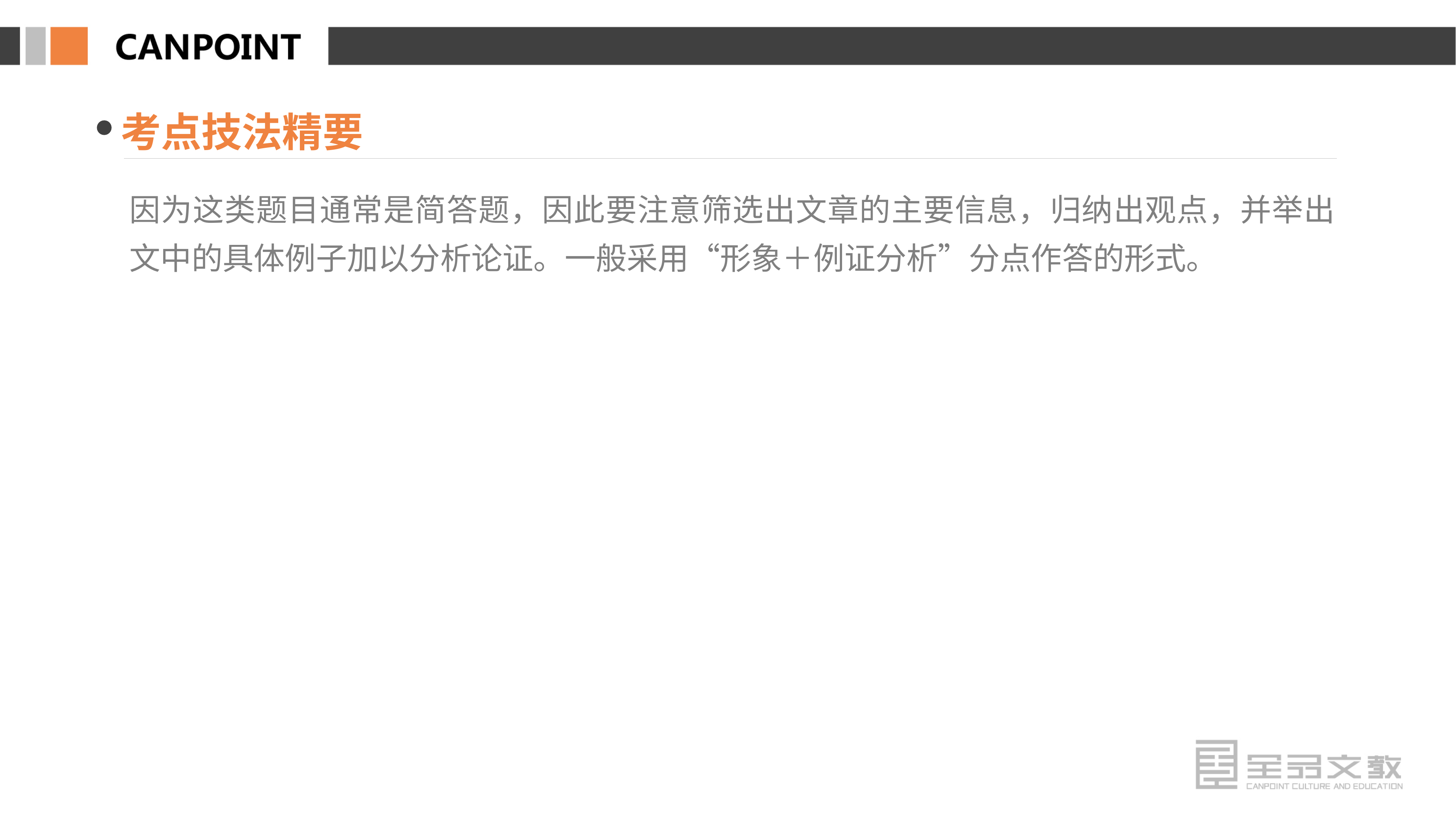

考点技法精要

因为这类题目通常是简答题，因此要注意筛选出文章的主要信息，归纳出观点，并举出文中的具体例子加以分析论证。一般采用“形象＋例证分析”分点作答的形式。